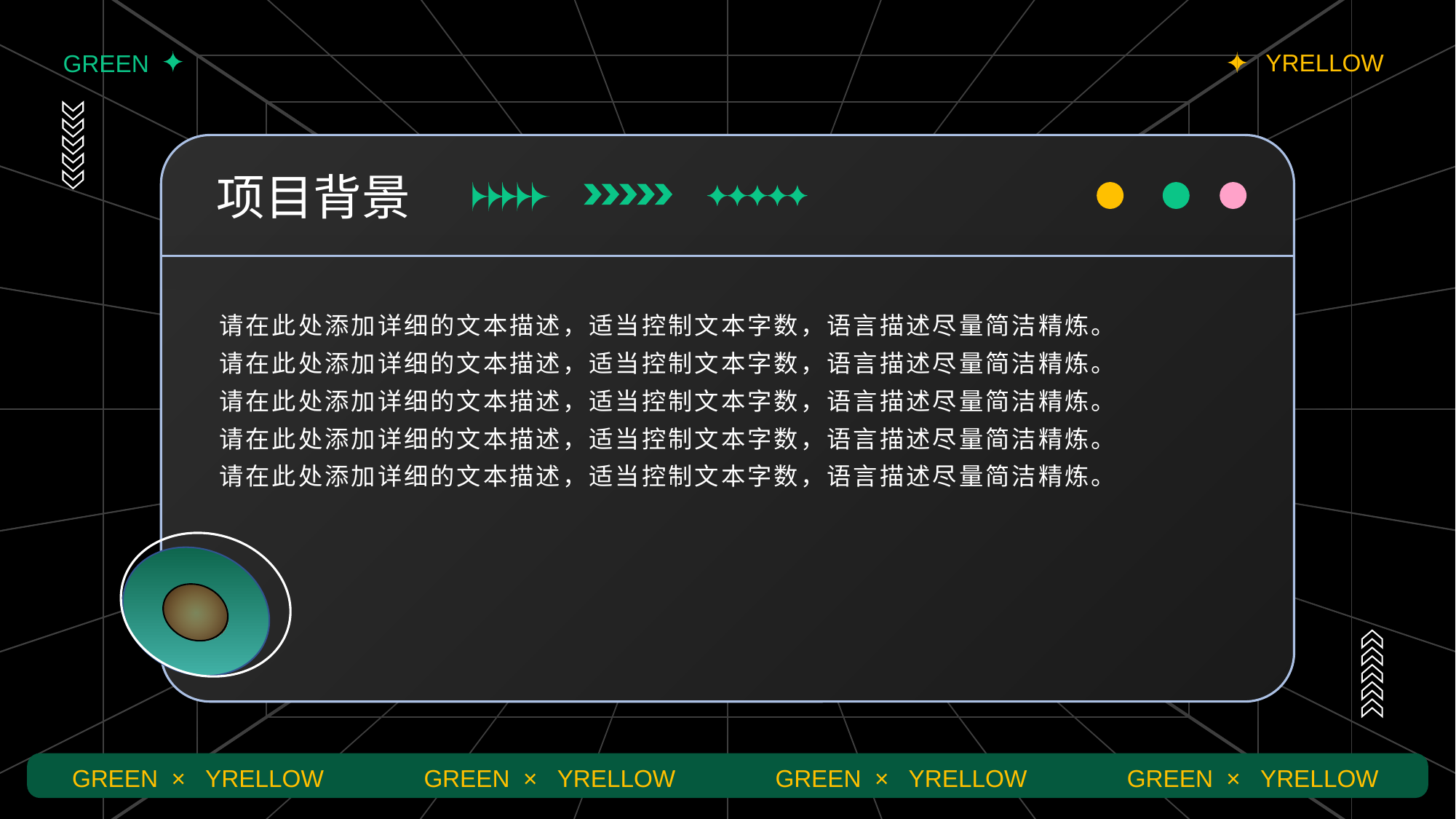

YRELLOW
GREEN

项目背景

请在此处添加详细的文本描述，适当控制文本字数，语言描述尽量简洁精炼。
请在此处添加详细的文本描述，适当控制文本字数，语言描述尽量简洁精炼。
请在此处添加详细的文本描述，适当控制文本字数，语言描述尽量简洁精炼。
请在此处添加详细的文本描述，适当控制文本字数，语言描述尽量简洁精炼。
请在此处添加详细的文本描述，适当控制文本字数，语言描述尽量简洁精炼。

GREEN  ×   YRELLOW
GREEN  ×   YRELLOW
GREEN  ×   YRELLOW
GREEN  ×   YRELLOW